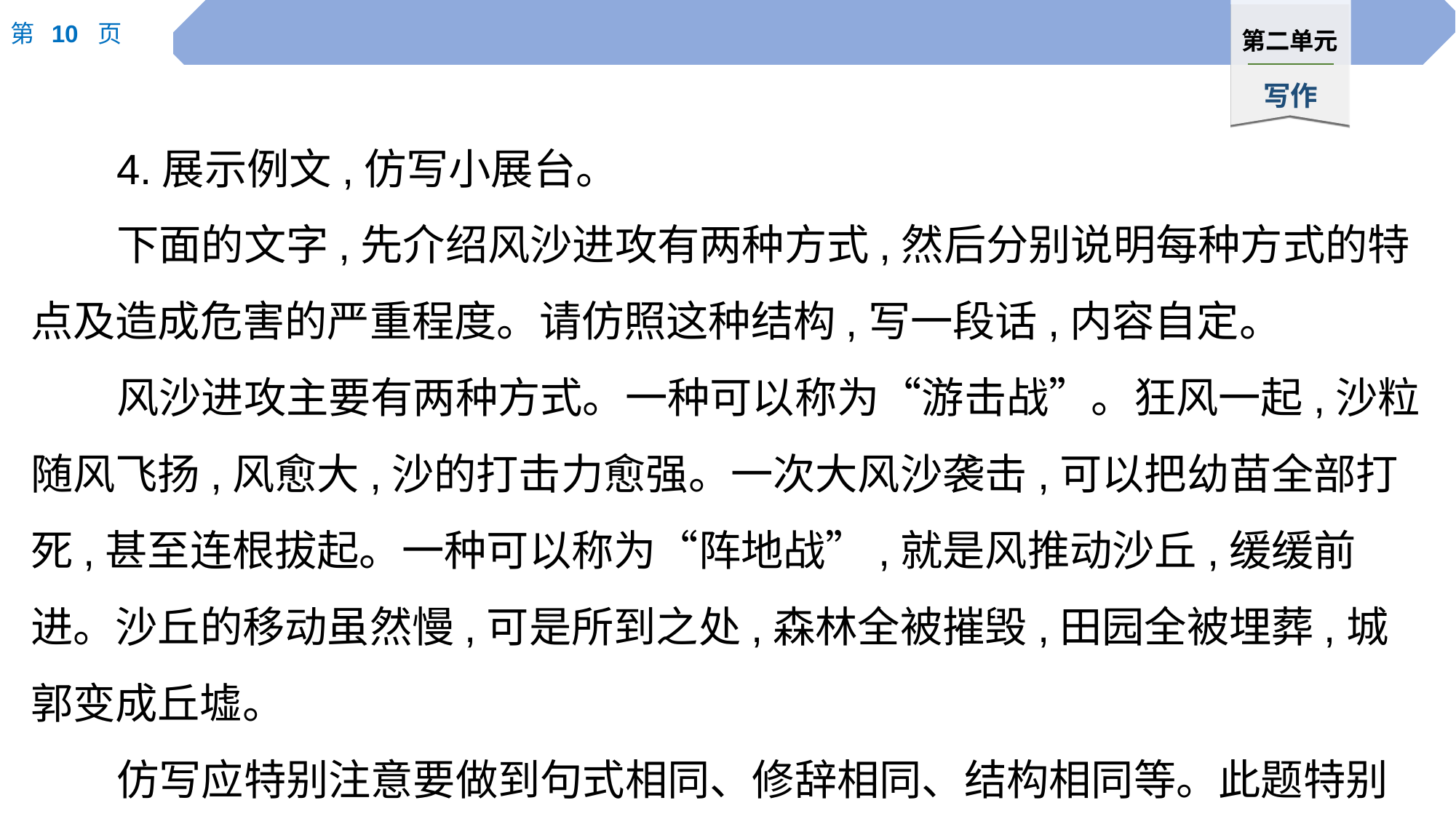

4.展示例文,仿写小展台。
下面的文字,先介绍风沙进攻有两种方式,然后分别说明每种方式的特点及造成危害的严重程度。请仿照这种结构,写一段话,内容自定。
风沙进攻主要有两种方式。一种可以称为“游击战”。狂风一起,沙粒随风飞扬,风愈大,沙的打击力愈强。一次大风沙袭击,可以把幼苗全部打死,甚至连根拔起。一种可以称为“阵地战”,就是风推动沙丘,缓缓前进。沙丘的移动虽然慢,可是所到之处,森林全被摧毁,田园全被埋葬,城郭变成丘墟。
仿写应特别注意要做到句式相同、修辞相同、结构相同等。此题特别强调依照文段的结构来写。所以,应按照总分式的逻辑顺序进行仿写。